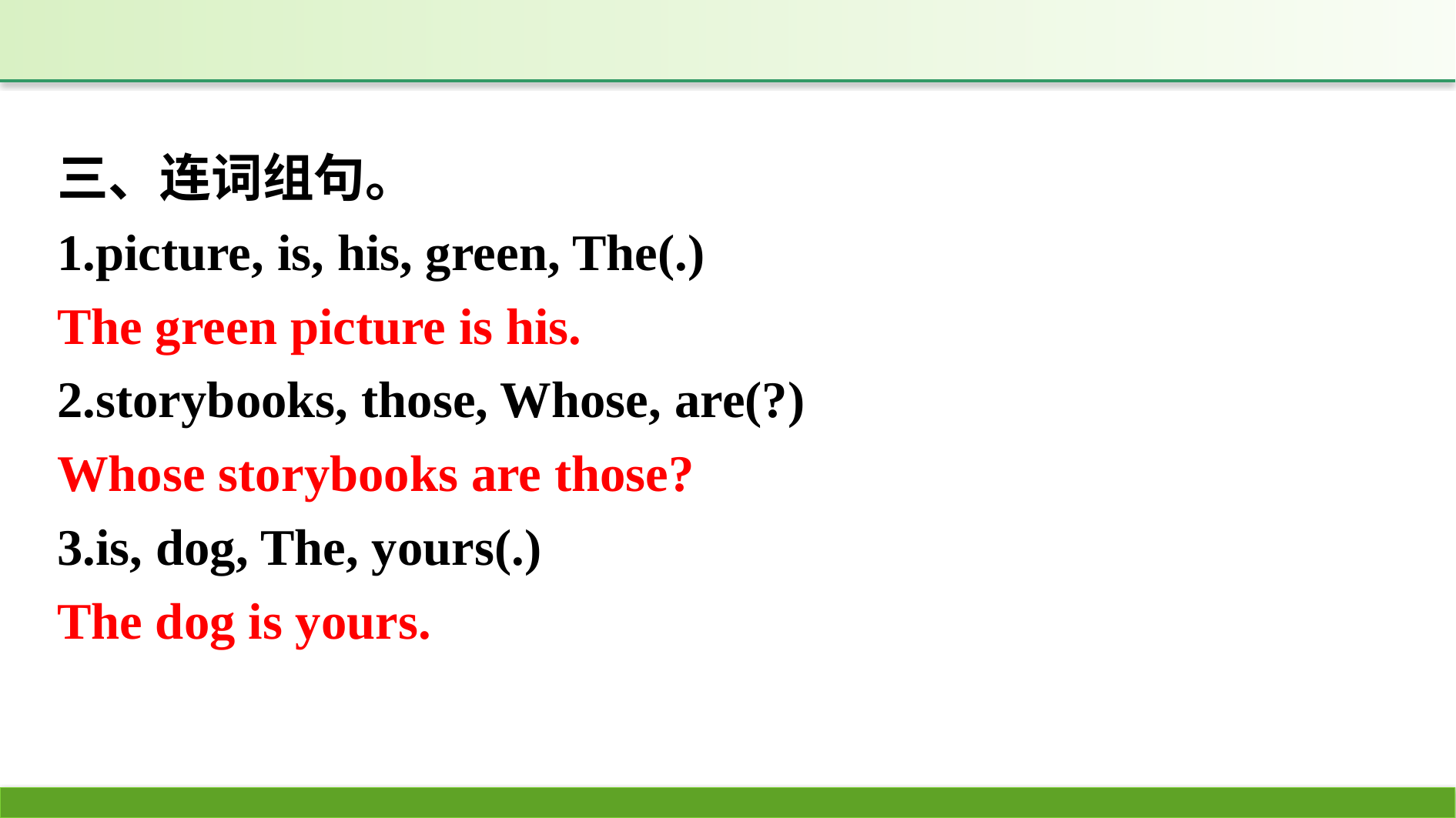

三、连词组句。
1.picture, is, his, green, The(.)

2.storybooks, those, Whose, are(?)

3.is, dog, The, yours(.)
The green picture is his.

Whose storybooks are those?

The dog is yours.